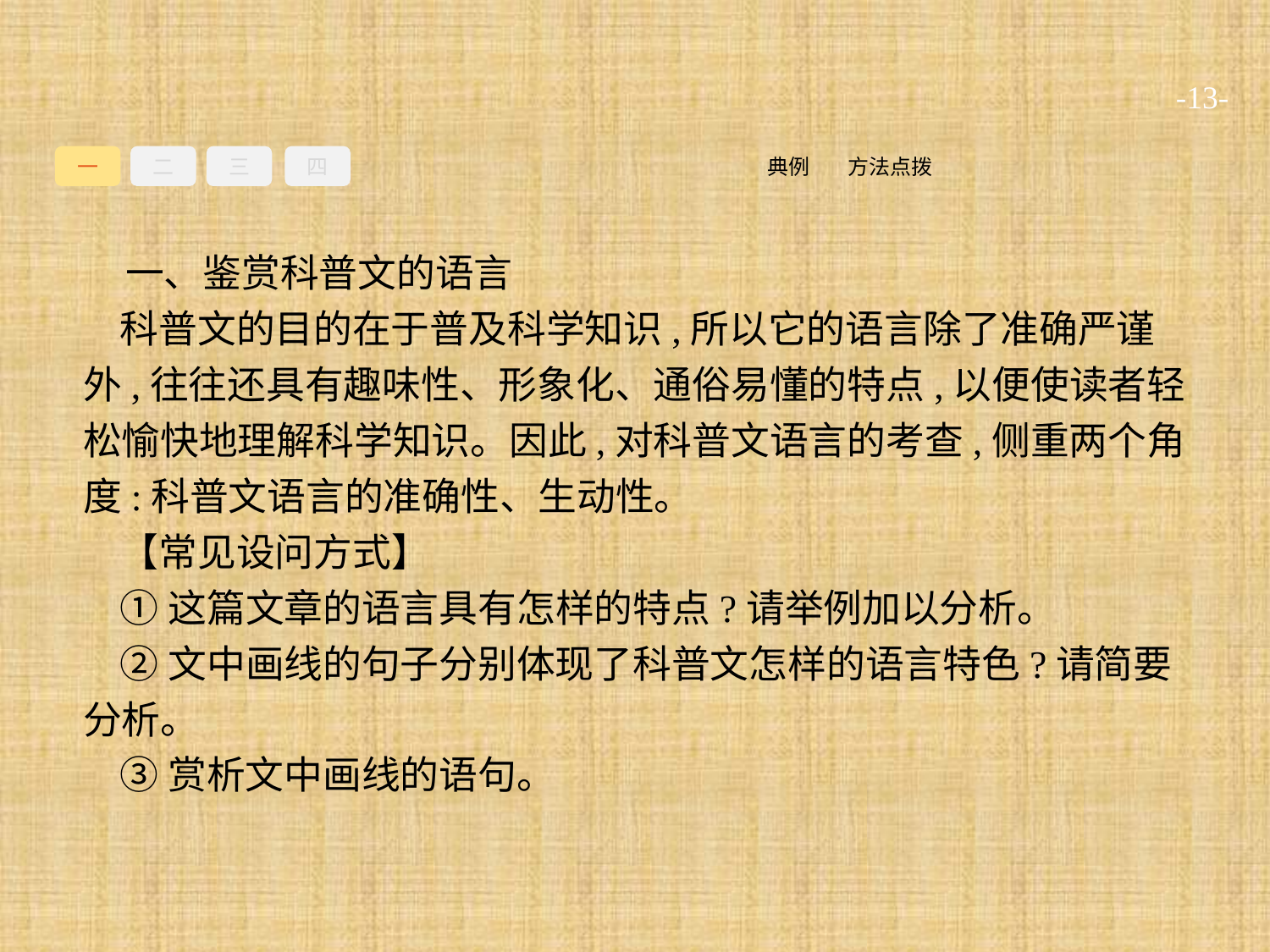

-13-
一
二
三
四
方法点拨
典例
一、鉴赏科普文的语言
科普文的目的在于普及科学知识,所以它的语言除了准确严谨外,往往还具有趣味性、形象化、通俗易懂的特点,以便使读者轻松愉快地理解科学知识。因此,对科普文语言的考查,侧重两个角度:科普文语言的准确性、生动性。
【常见设问方式】
①这篇文章的语言具有怎样的特点?请举例加以分析。
②文中画线的句子分别体现了科普文怎样的语言特色?请简要分析。
③赏析文中画线的语句。